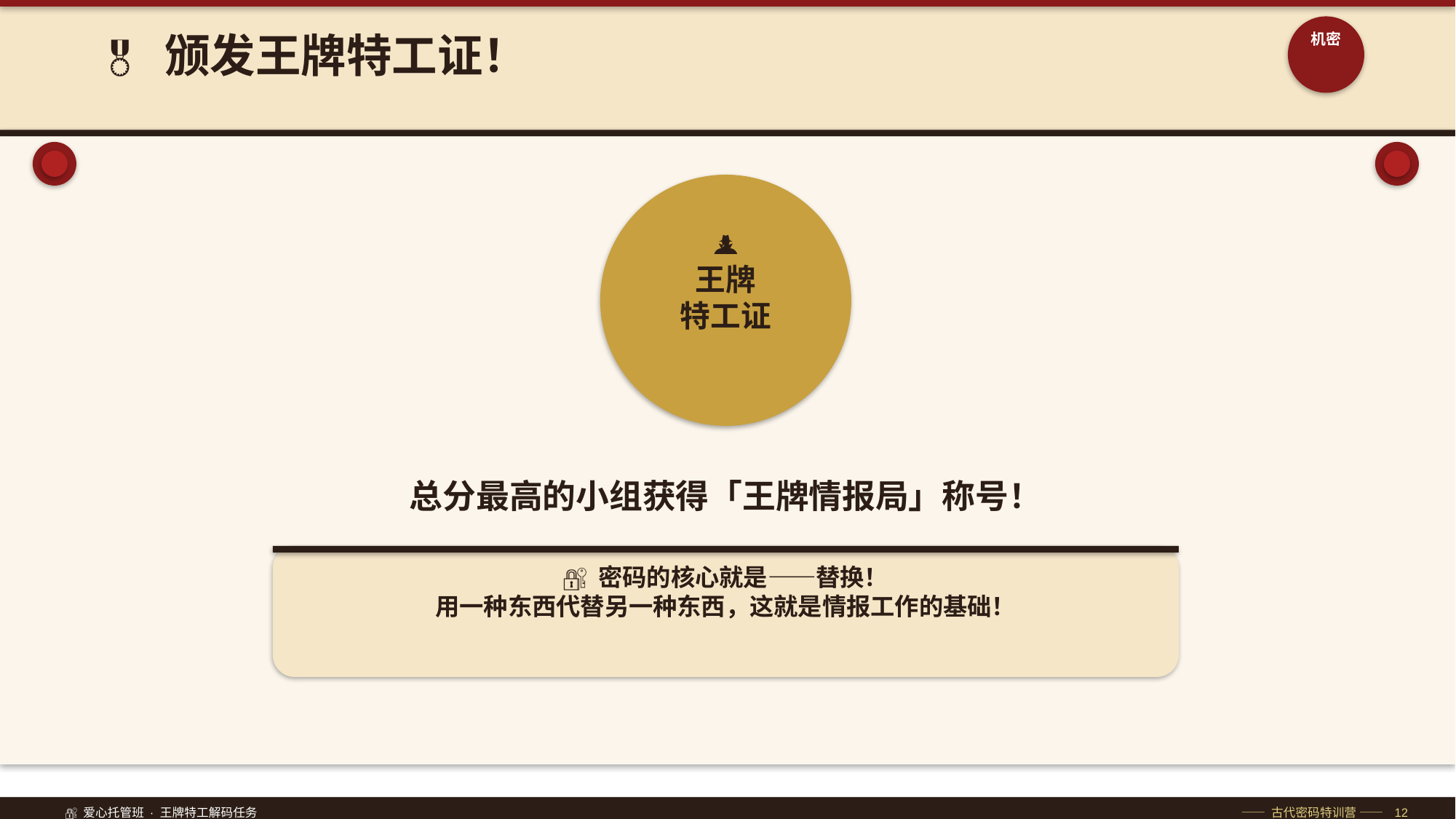

🎖️ 颁发王牌特工证！
机密

🕵️
王牌
特工证
总分最高的小组获得「王牌情报局」称号！

🔐 密码的核心就是——替换！
用一种东西代替另一种东西，这就是情报工作的基础！

🔐 爱心托管班 · 王牌特工解码任务
—— 古代密码特训营 ——   12